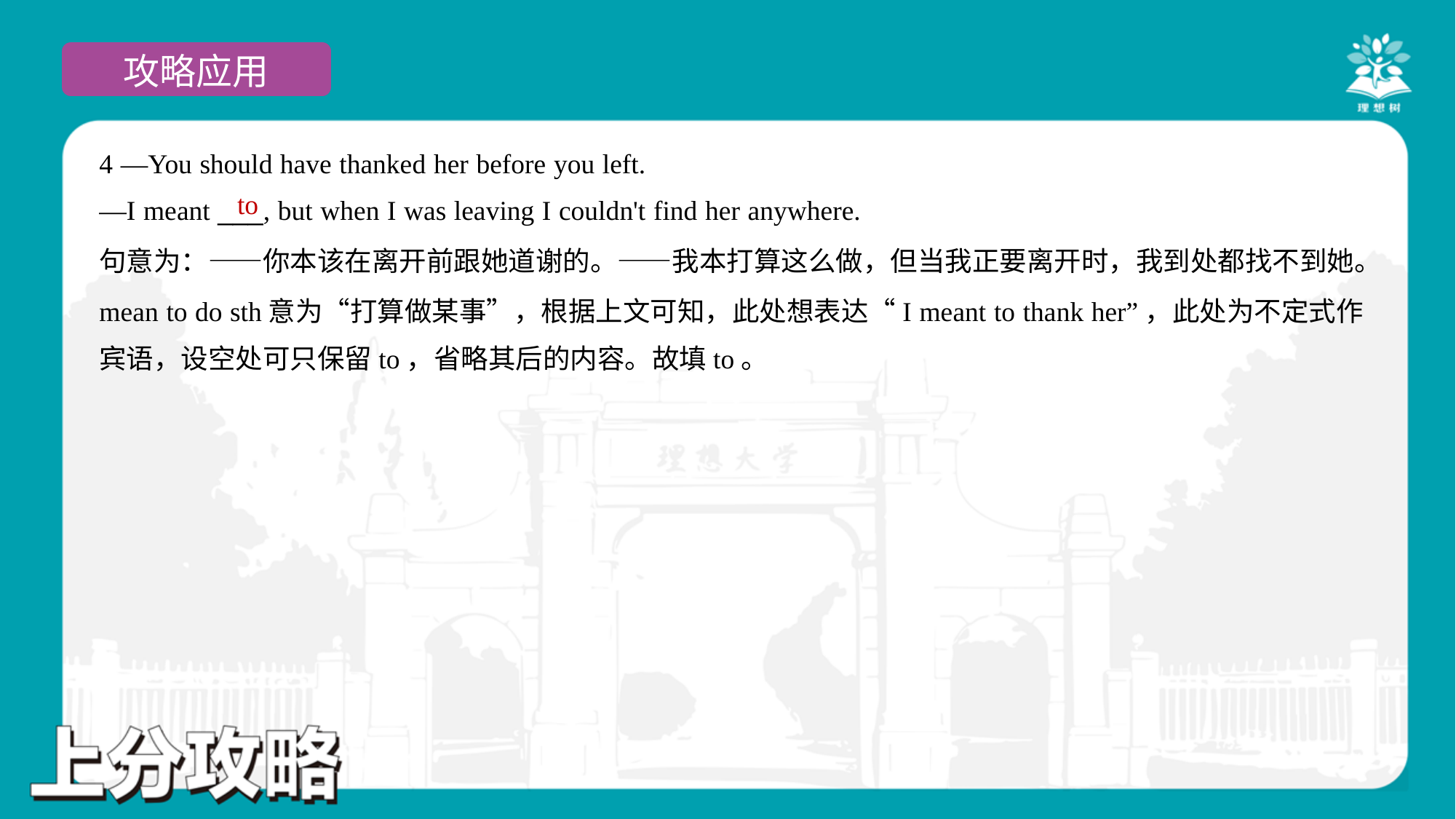

4 —You should have thanked her before you left.
—I meant ___, but when I was leaving I couldn't find her anywhere.
to
句意为：——你本该在离开前跟她道谢的。——我本打算这么做，但当我正要离开时，我到处都找不到她。
mean to do sth意为“打算做某事”，根据上文可知，此处想表达“I meant to thank her”，此处为不定式作
宾语，设空处可只保留to，省略其后的内容。故填to。